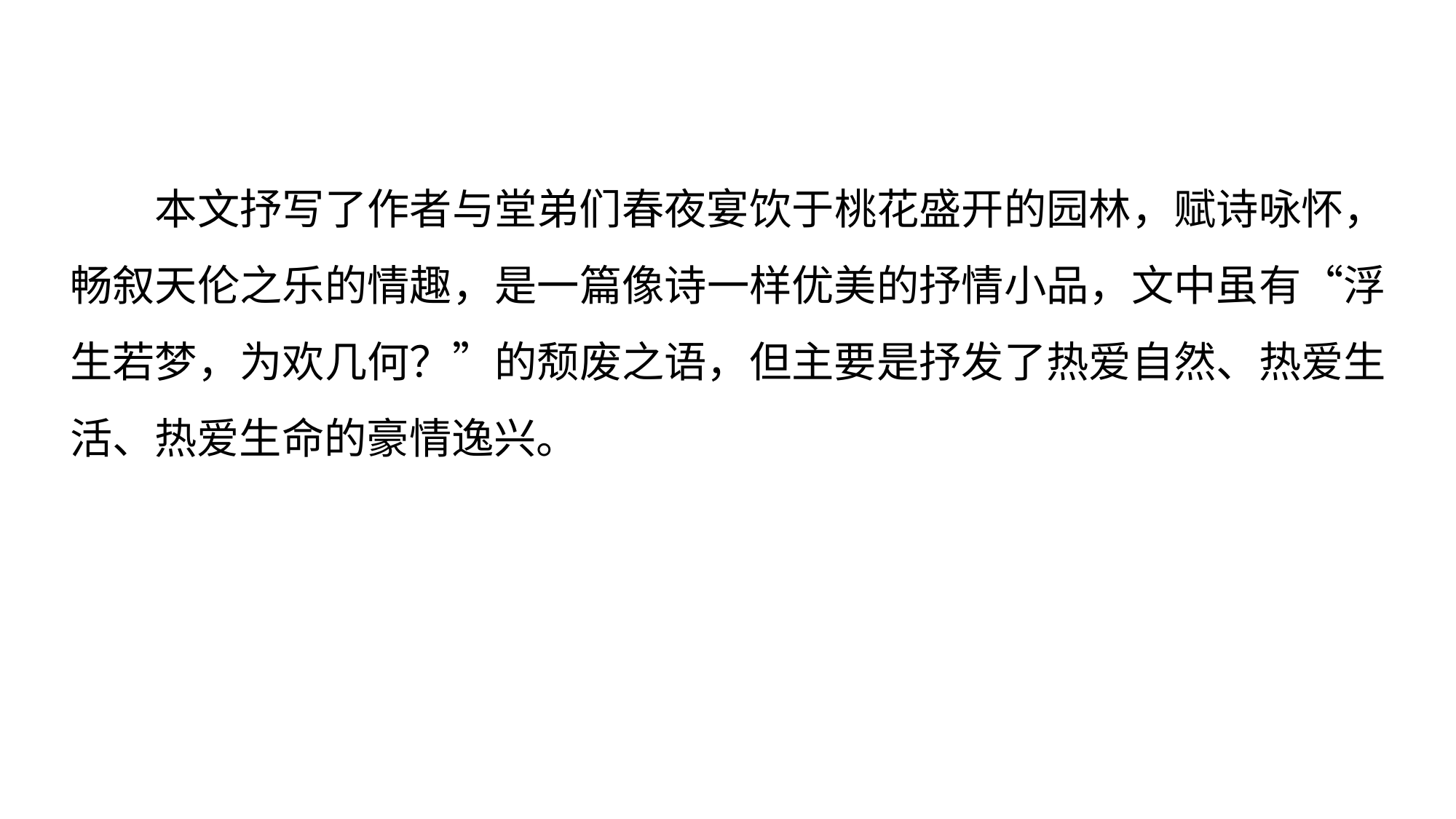

本文抒写了作者与堂弟们春夜宴饮于桃花盛开的园林，赋诗咏怀，畅叙天伦之乐的情趣，是一篇像诗一样优美的抒情小品，文中虽有“浮生若梦，为欢几何？”的颓废之语，但主要是抒发了热爱自然、热爱生活、热爱生命的豪情逸兴。